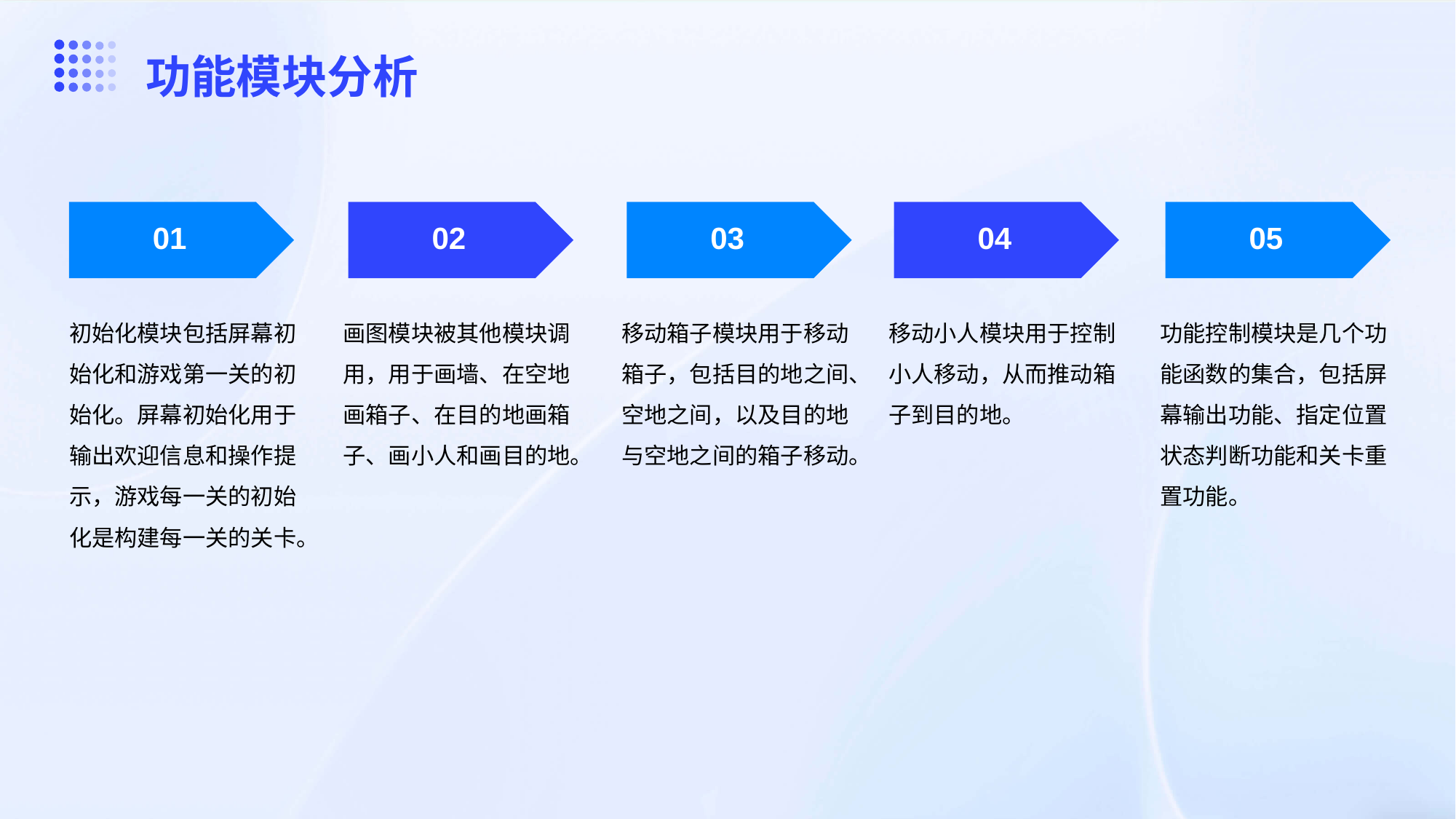

功能模块分析

01
02
03
04
05

初始化模块包括屏幕初始化和游戏第一关的初始化。屏幕初始化用于输出欢迎信息和操作提示，游戏每一关的初始化是构建每一关的关卡。
画图模块被其他模块调用，用于画墙、在空地画箱子、在目的地画箱子、画小人和画目的地。
移动箱子模块用于移动箱子，包括目的地之间、空地之间，以及目的地与空地之间的箱子移动。
移动小人模块用于控制小人移动，从而推动箱子到目的地。
功能控制模块是几个功能函数的集合，包括屏幕输出功能、指定位置状态判断功能和关卡重置功能。